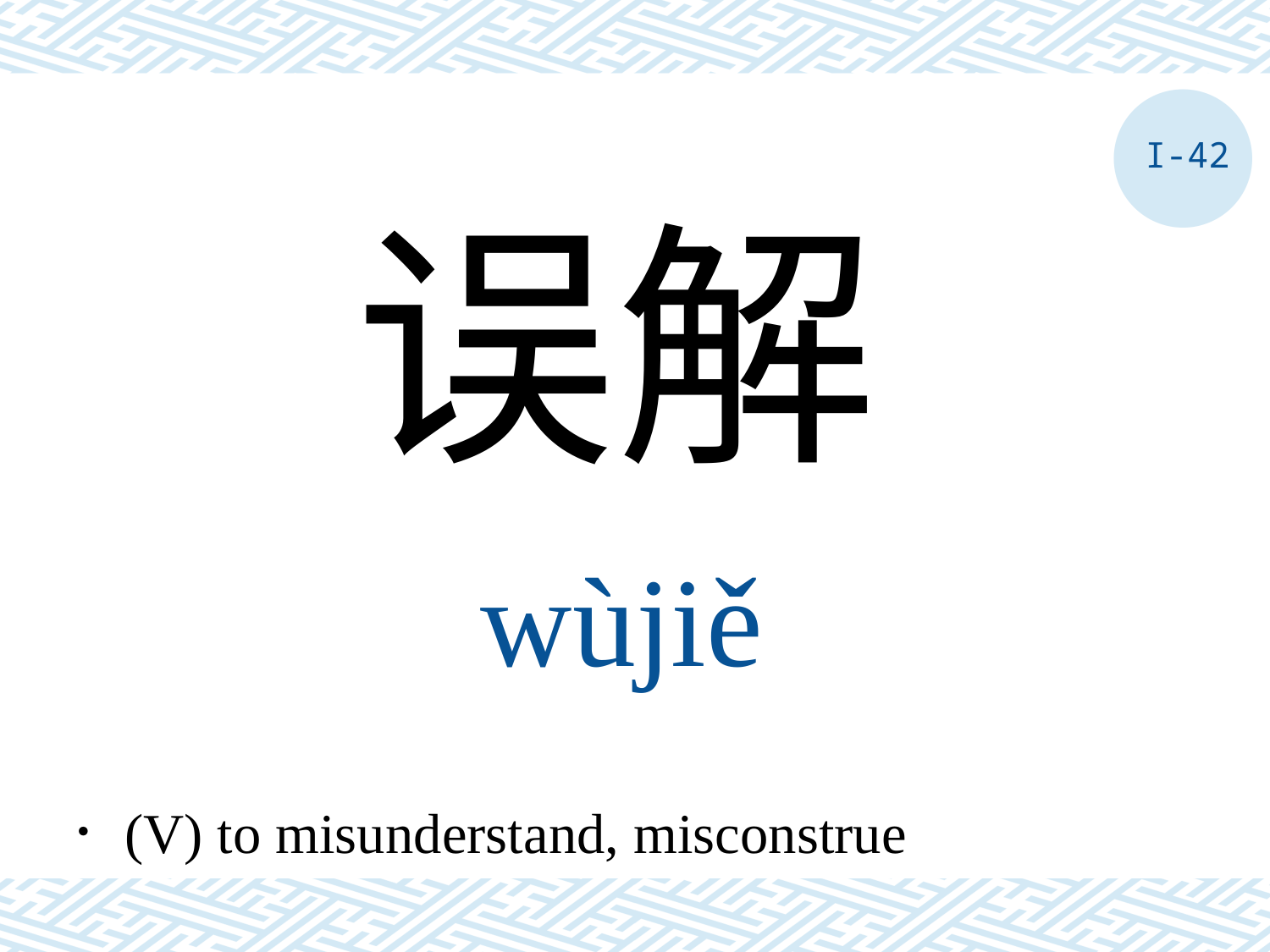

I-42

误解
wùjiě
．(V) to misunderstand, misconstrue